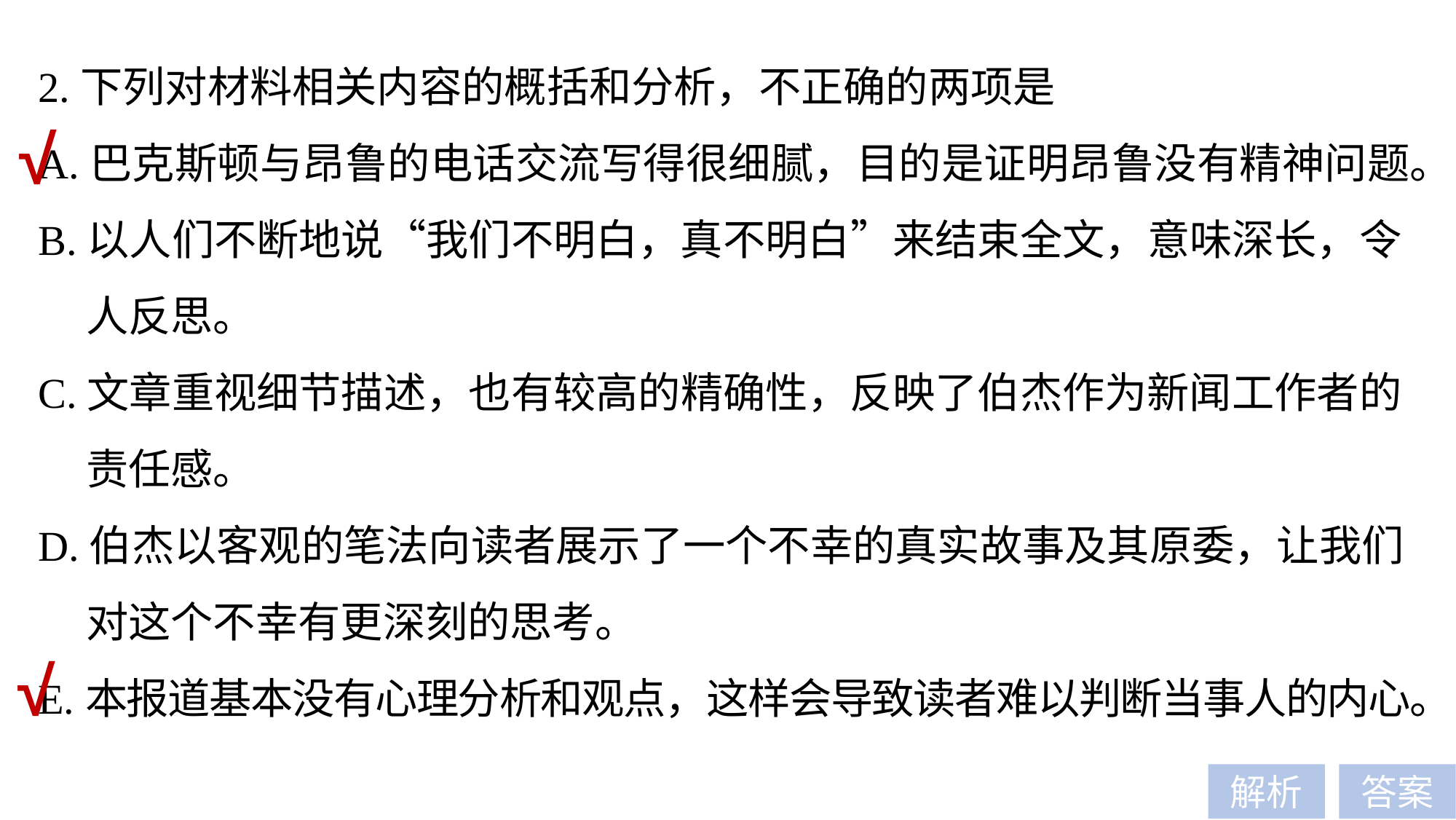

2.下列对材料相关内容的概括和分析，不正确的两项是
A.巴克斯顿与昂鲁的电话交流写得很细腻，目的是证明昂鲁没有精神问题。
B.以人们不断地说“我们不明白，真不明白”来结束全文，意味深长，令
    人反思。
C.文章重视细节描述，也有较高的精确性，反映了伯杰作为新闻工作者的
    责任感。
D.伯杰以客观的笔法向读者展示了一个不幸的真实故事及其原委，让我们
    对这个不幸有更深刻的思考。
E.本报道基本没有心理分析和观点，这样会导致读者难以判断当事人的内心。
√
√
解析
答案